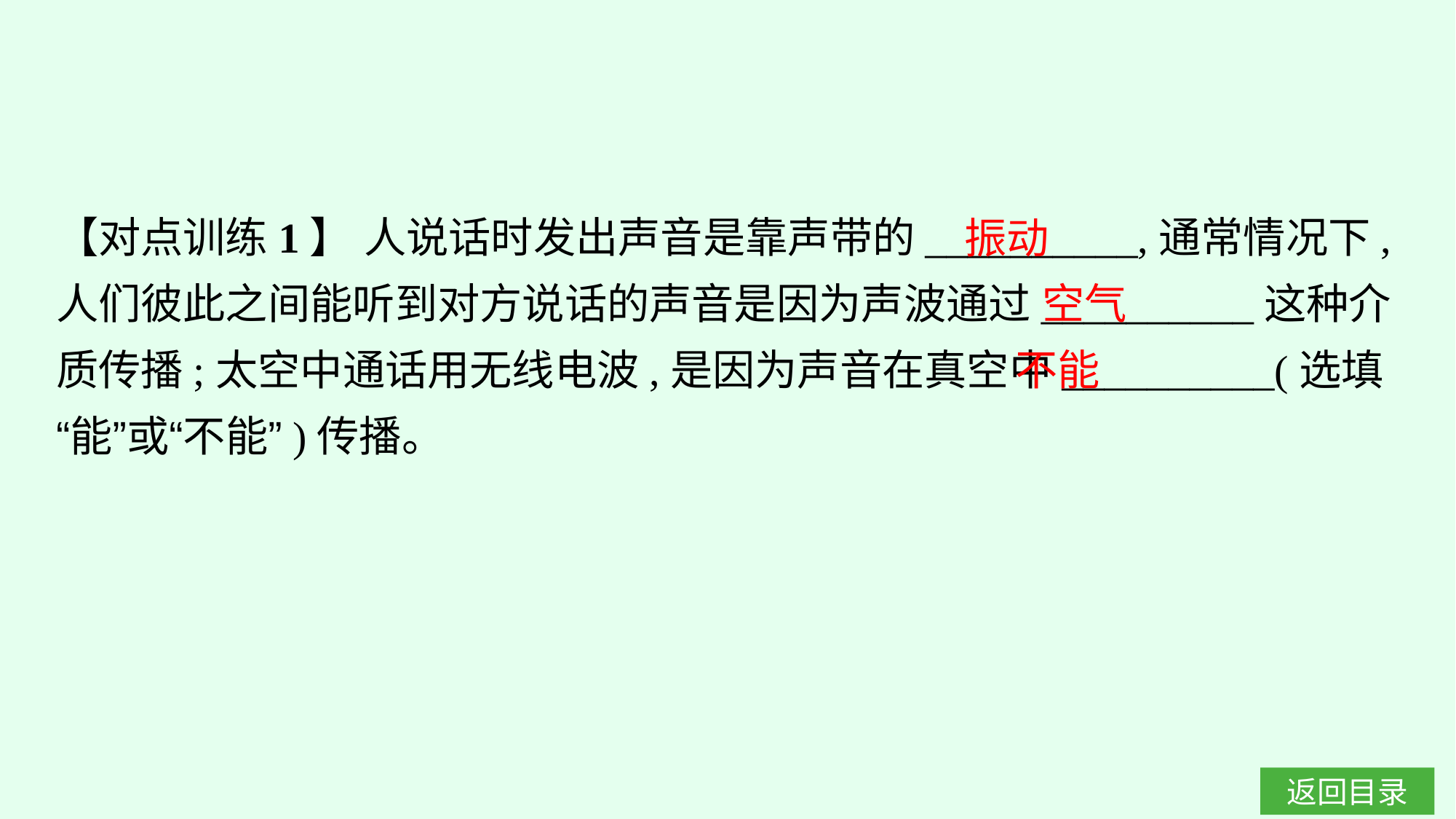

【对点训练1】 人说话时发出声音是靠声带的__________,通常情况下,人们彼此之间能听到对方说话的声音是因为声波通过__________这种介质传播;太空中通话用无线电波,是因为声音在真空中__________(选填“能”或“不能”)传播。
振动
空气
不能